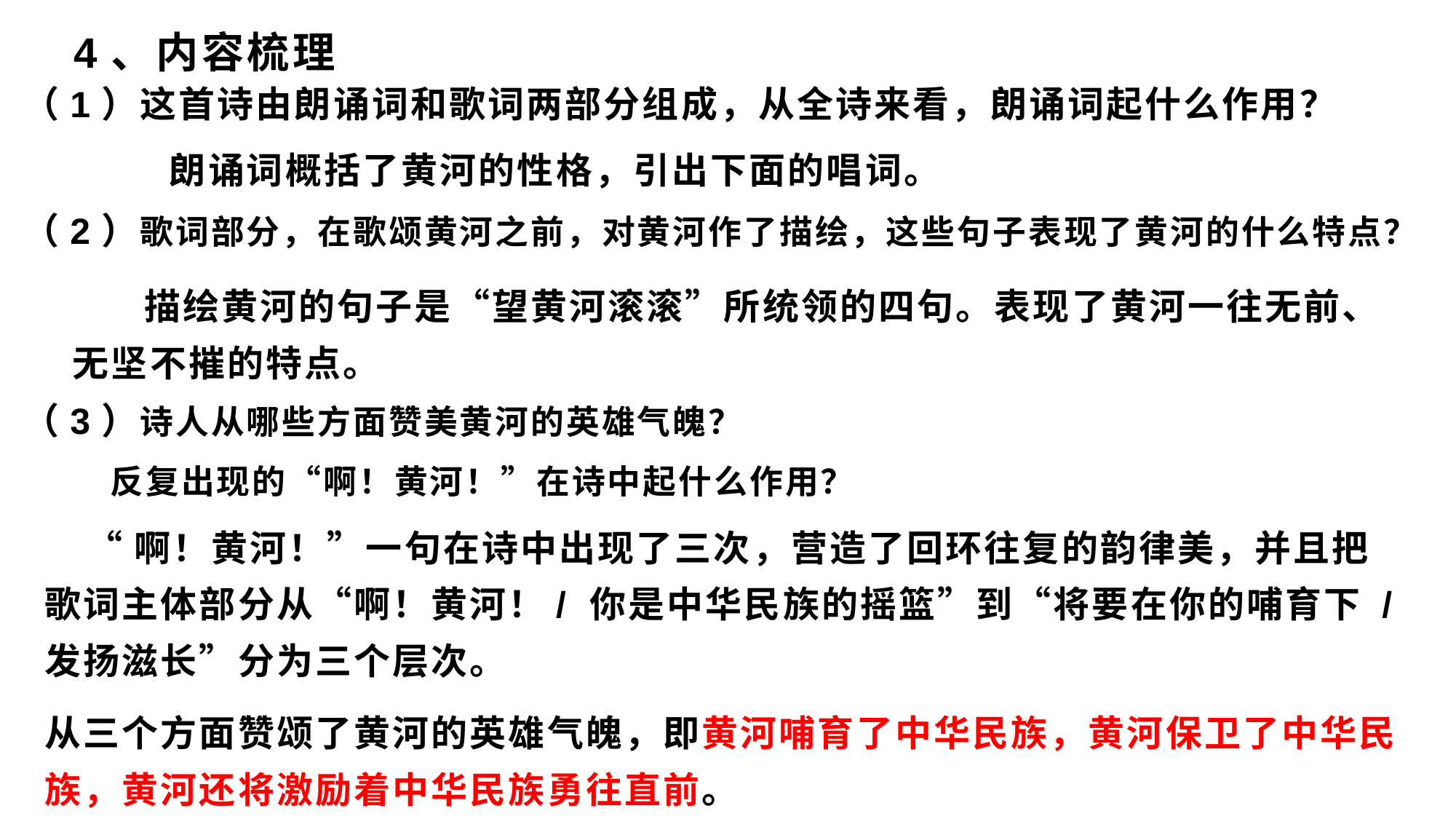

# 4、内容梳理
（1）这首诗由朗诵词和歌词两部分组成，从全诗来看，朗诵词起什么作用？

（2）歌词部分，在歌颂黄河之前，对黄河作了描绘，这些句子表现了黄河的什么特点？

（3）诗人从哪些方面赞美黄河的英雄气魄？
        反复出现的“啊！黄河！”在诗中起什么作用？

  朗诵词概括了黄河的性格，引出下面的唱词。
      描绘黄河的句子是“望黄河滚滚”所统领的四句。表现了黄河一往无前、无坚不摧的特点。
    “啊！黄河！”一句在诗中出现了三次，营造了回环往复的韵律美，并且把歌词主体部分从“啊！黄河！/ 你是中华民族的摇篮”到“将要在你的哺育下 / 发扬滋长”分为三个层次。
从三个方面赞颂了黄河的英雄气魄，即黄河哺育了中华民族，黄河保卫了中华民族，黄河还将激励着中华民族勇往直前。